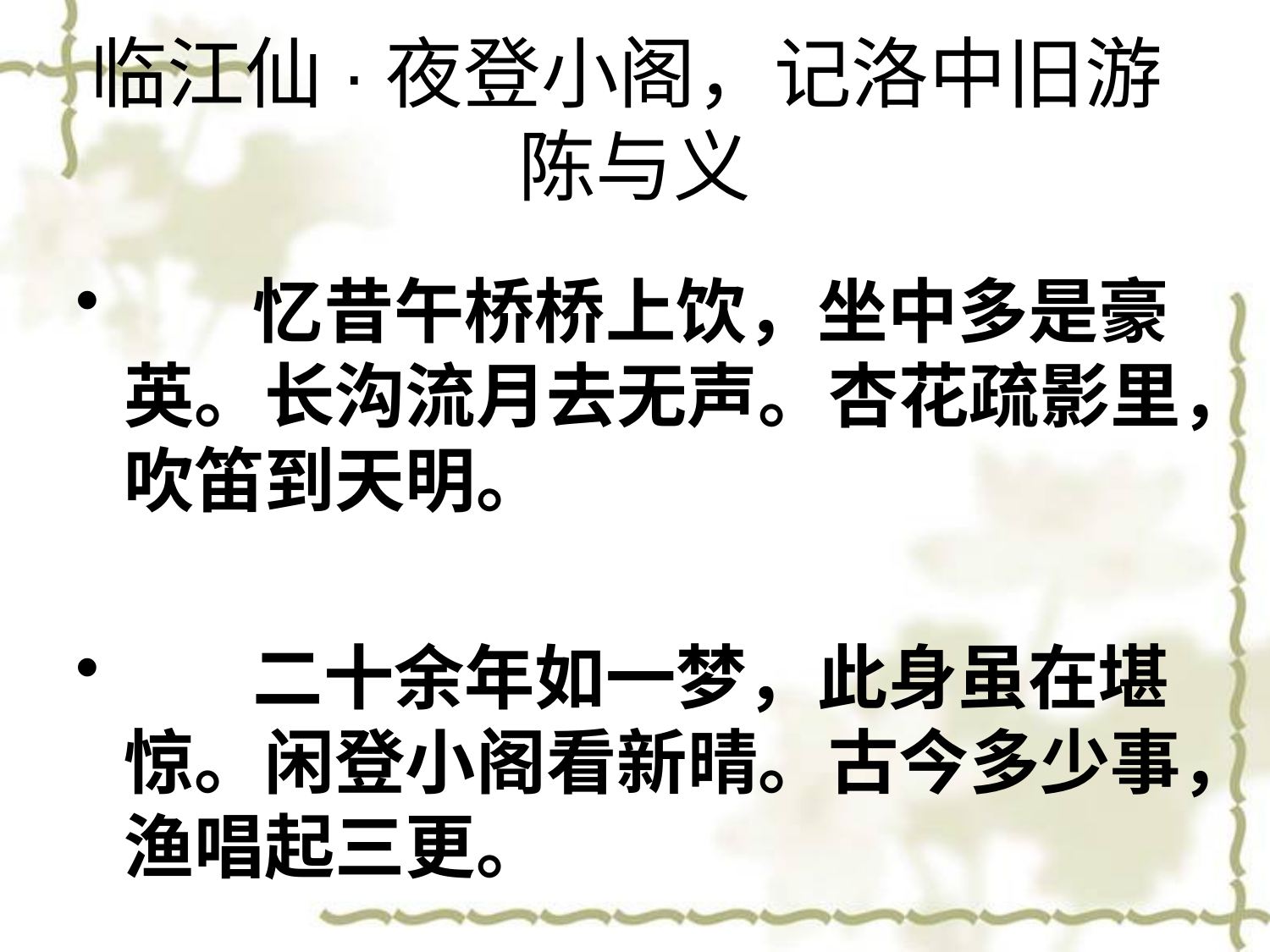

# 临江仙·夜登小阁，记洛中旧游  陈与义

       忆昔午桥桥上饮，坐中多是豪英。长沟流月去无声。杏花疏影里，吹笛到天明。

       二十余年如一梦，此身虽在堪惊。闲登小阁看新晴。古今多少事，渔唱起三更。